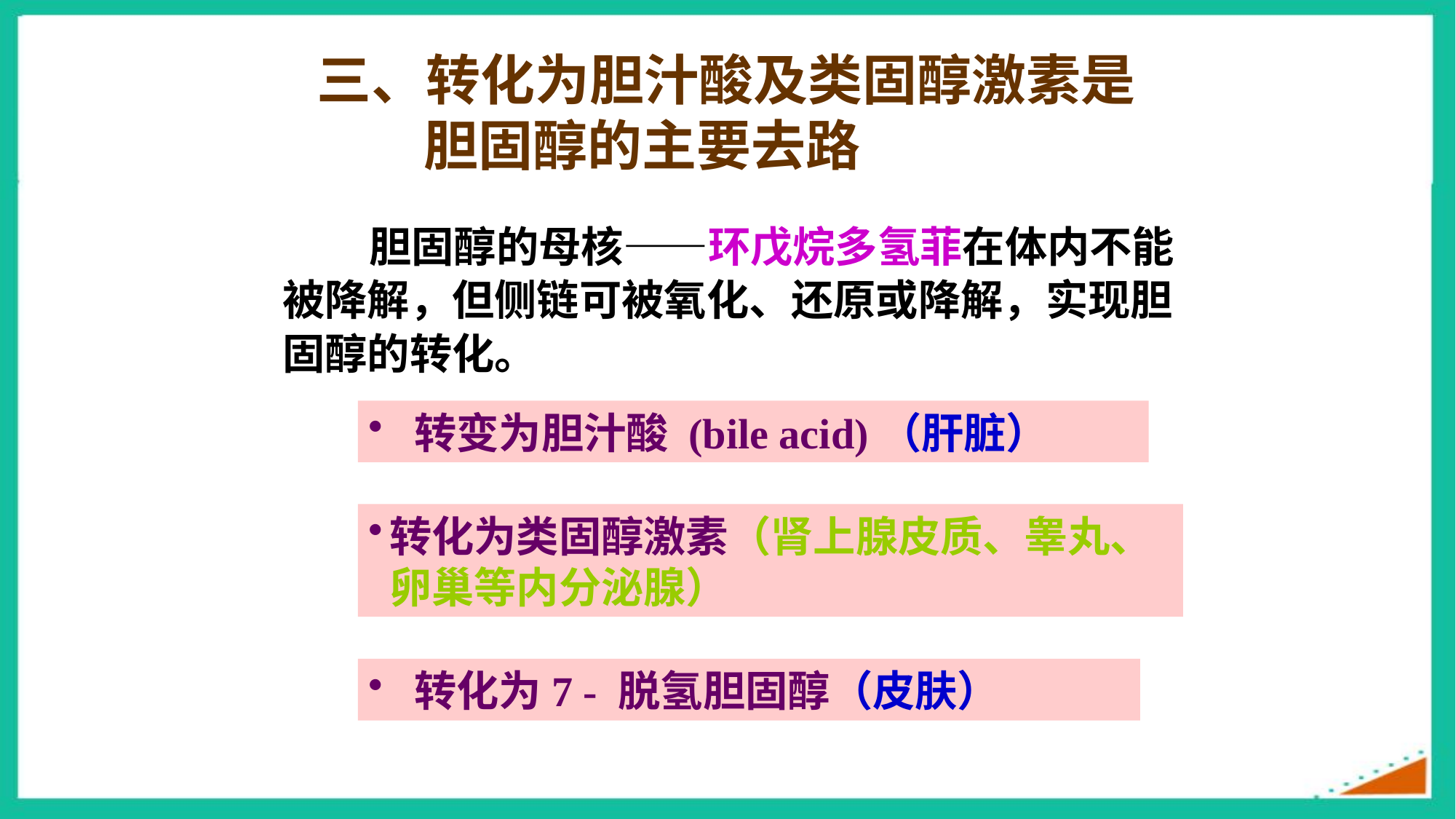

三、转化为胆汁酸及类固醇激素是胆固醇的主要去路
胆固醇的母核——环戊烷多氢菲在体内不能被降解，但侧链可被氧化、还原或降解，实现胆固醇的转化。
 转变为胆汁酸 (bile acid)（肝脏）
转化为类固醇激素（肾上腺皮质、睾丸、卵巢等内分泌腺）
 转化为7 - 脱氢胆固醇（皮肤）